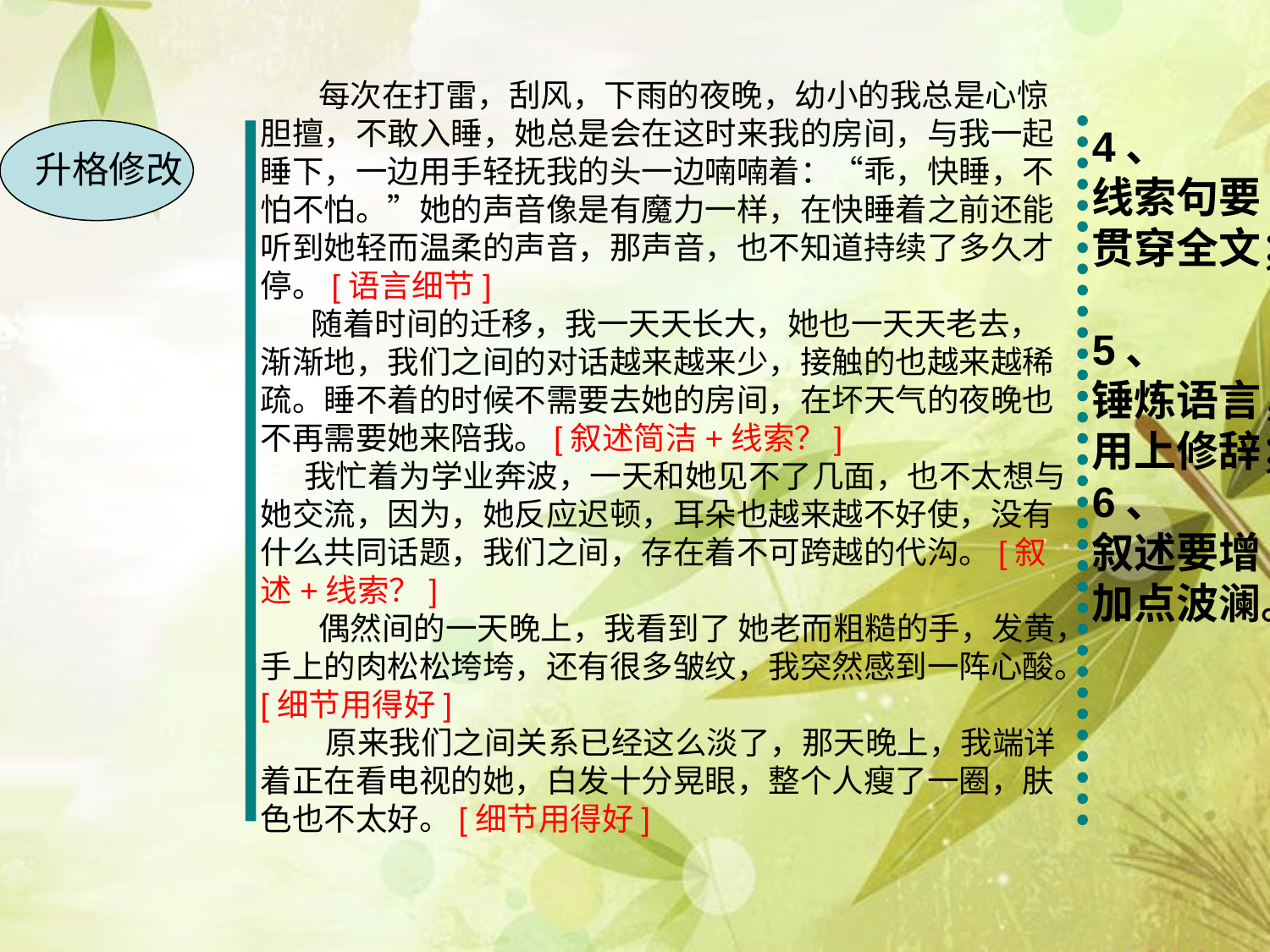

4、
线索句要贯穿全文；

5、
锤炼语言，用上修辞；
6、
叙述要增加点波澜。
       每次在打雷，刮风，下雨的夜晚，幼小的我总是心惊胆擅，不敢入睡，她总是会在这时来我的房间，与我一起睡下，一边用手轻抚我的头一边喃喃着：“乖，快睡，不怕不怕。”她的声音像是有魔力一样，在快睡着之前还能听到她轻而温柔的声音，那声音，也不知道持续了多久才停。[语言细节]
      随着时间的迁移，我一天天长大，她也一天天老去，渐渐地，我们之间的对话越来越来少，接触的也越来越稀疏。睡不着的时候不需要去她的房间，在坏天气的夜晚也不再需要她来陪我。[叙述简洁+线索？]
     我忙着为学业奔波，一天和她见不了几面，也不太想与她交流，因为，她反应迟顿，耳朵也越来越不好使，没有什么共同话题，我们之间，存在着不可跨越的代沟。[叙述+线索？]
       偶然间的一天晚上，我看到了 她老而粗糙的手，发黄，手上的肉松松垮垮，还有很多皱纹，我突然感到一阵心酸。[细节用得好]
        原来我们之间关系已经这么淡了，那天晚上，我端详着正在看电视的她，白发十分晃眼，整个人瘦了一圈，肤色也不太好。[细节用得好]

升格修改